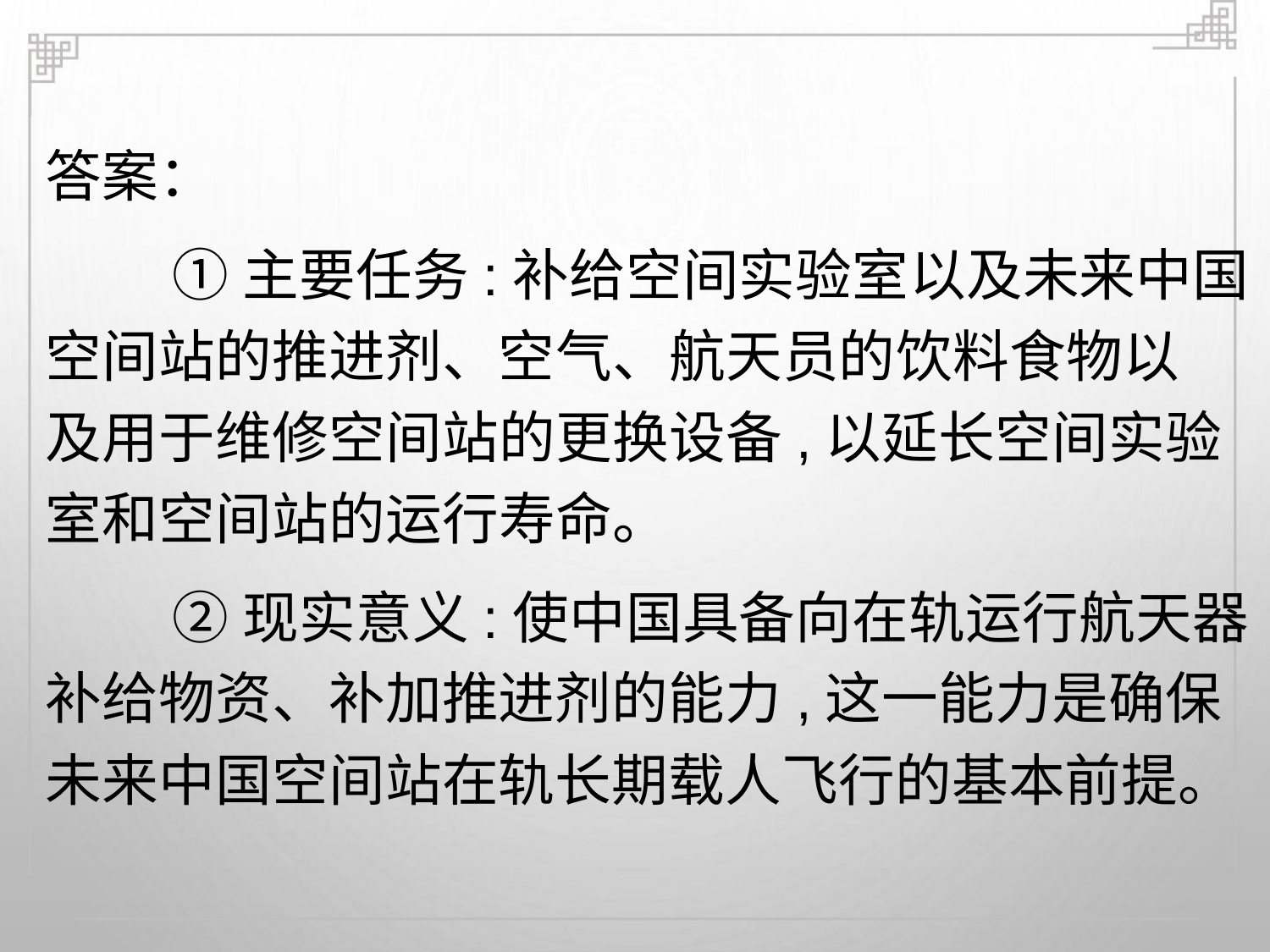

答案：
①主要任务:补给空间实验室以及未来中国
空间站的推进剂、空气、航天员的饮料食物以
及用于维修空间站的更换设备,以延长空间实验
室和空间站的运行寿命。
②现实意义:使中国具备向在轨运行航天器
补给物资、补加推进剂的能力,这一能力是确保
未来中国空间站在轨长期载人飞行的基本前提。